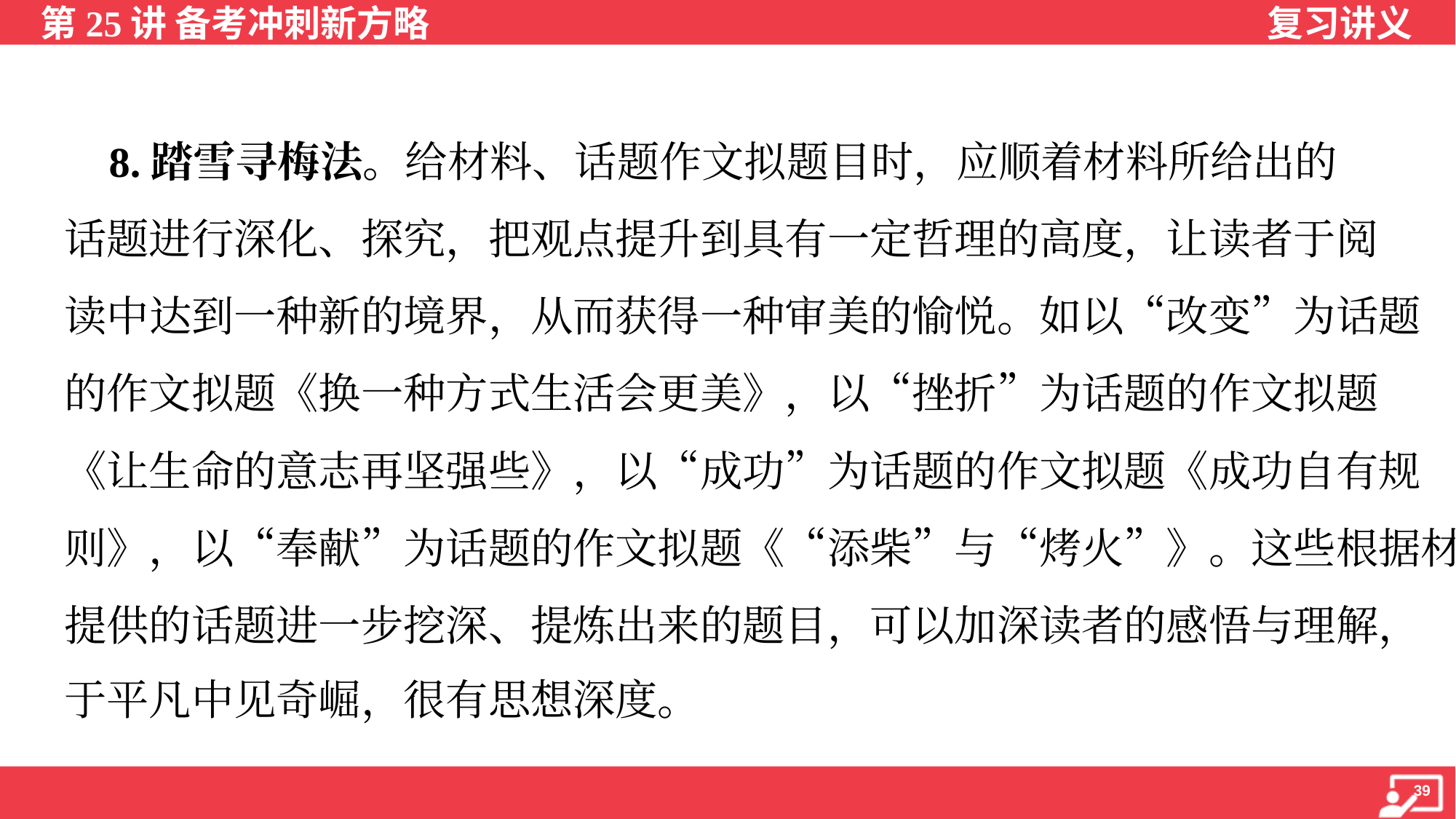

8.踏雪寻梅法。给材料、话题作文拟题目时，应顺着材料所给出的
话题进行深化、探究，把观点提升到具有一定哲理的高度，让读者于阅
读中达到一种新的境界，从而获得一种审美的愉悦。如以“改变”为话题
的作文拟题《换一种方式生活会更美》，以“挫折”为话题的作文拟题
《让生命的意志再坚强些》，以“成功”为话题的作文拟题《成功自有规
则》，以“奉献”为话题的作文拟题《“添柴”与“烤火”》。这些根据材料
提供的话题进一步挖深、提炼出来的题目，可以加深读者的感悟与理解，
于平凡中见奇崛，很有思想深度。